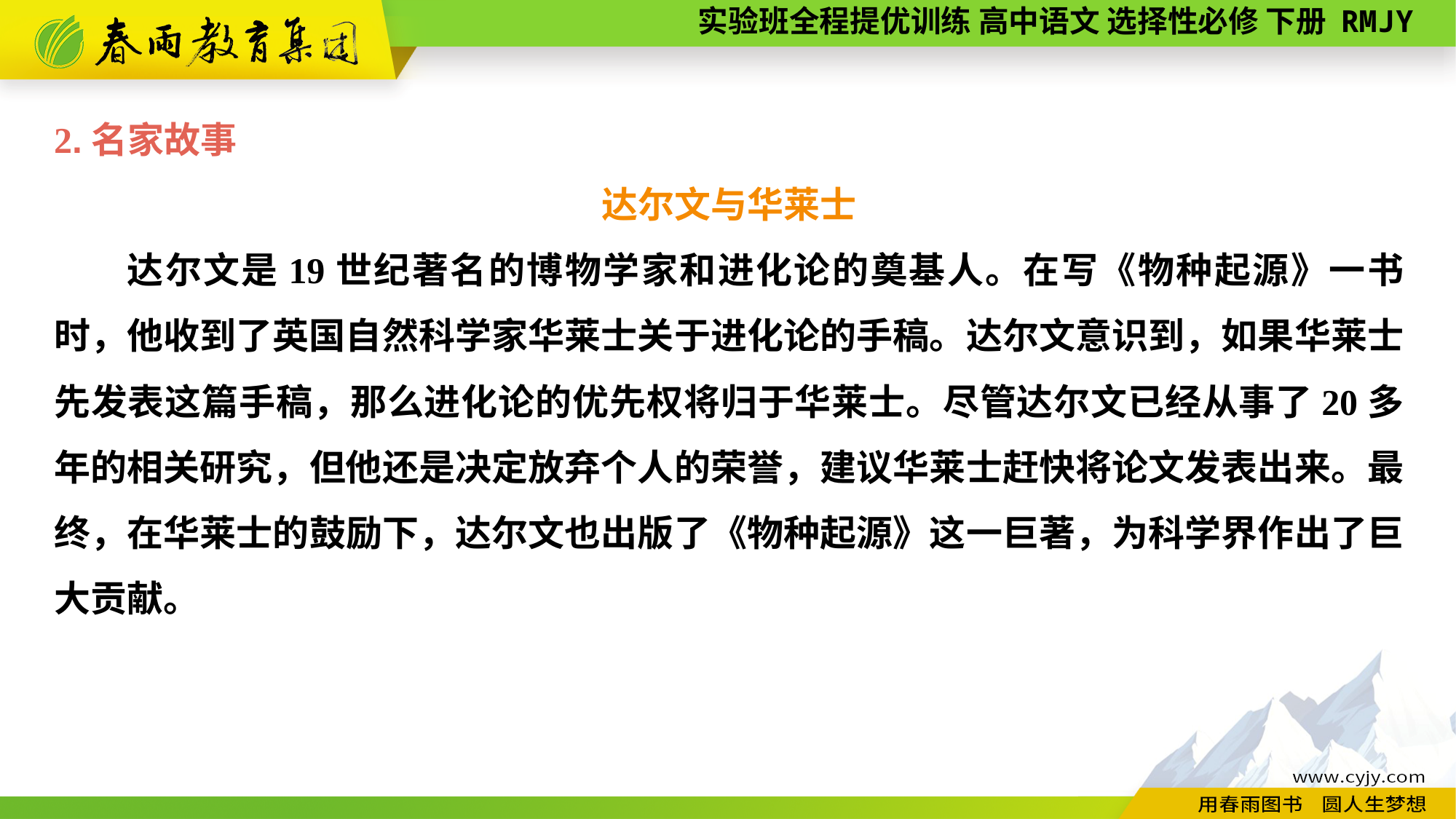

2.名家故事
达尔文与华莱士
达尔文是19世纪著名的博物学家和进化论的奠基人。在写《物种起源》一书时，他收到了英国自然科学家华莱士关于进化论的手稿。达尔文意识到，如果华莱士先发表这篇手稿，那么进化论的优先权将归于华莱士。尽管达尔文已经从事了20多年的相关研究，但他还是决定放弃个人的荣誉，建议华莱士赶快将论文发表出来。最终，在华莱士的鼓励下，达尔文也出版了《物种起源》这一巨著，为科学界作出了巨大贡献。